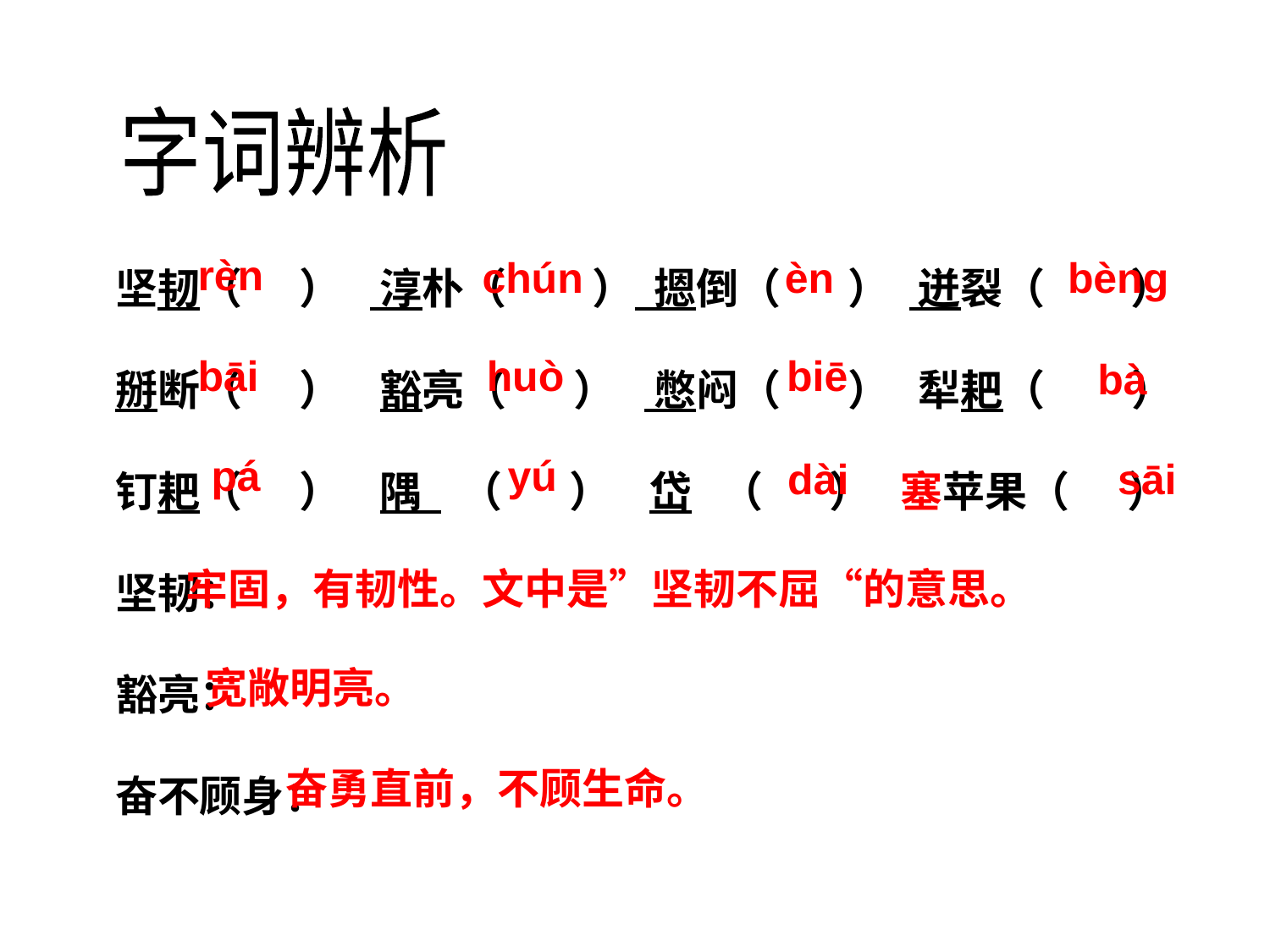

字词辨析
坚韧（      ）    淳朴（         ）  摁倒（       ）   迸裂（         ）
掰断（      ）    豁亮（       ）    憋闷（       ）   犁耙（         ）
钉耙（      ）    隅    （       ）    岱   （       ）   塞苹果（      ）
坚韧：
豁亮：
奋不顾身：
rèn
chún
èn
bèng
bāi
huò
biē
bà
pá
yú
dài
sāi
牢固，有韧性。文中是”坚韧不屈“的意思。
宽敞明亮。
奋勇直前，不顾生命。